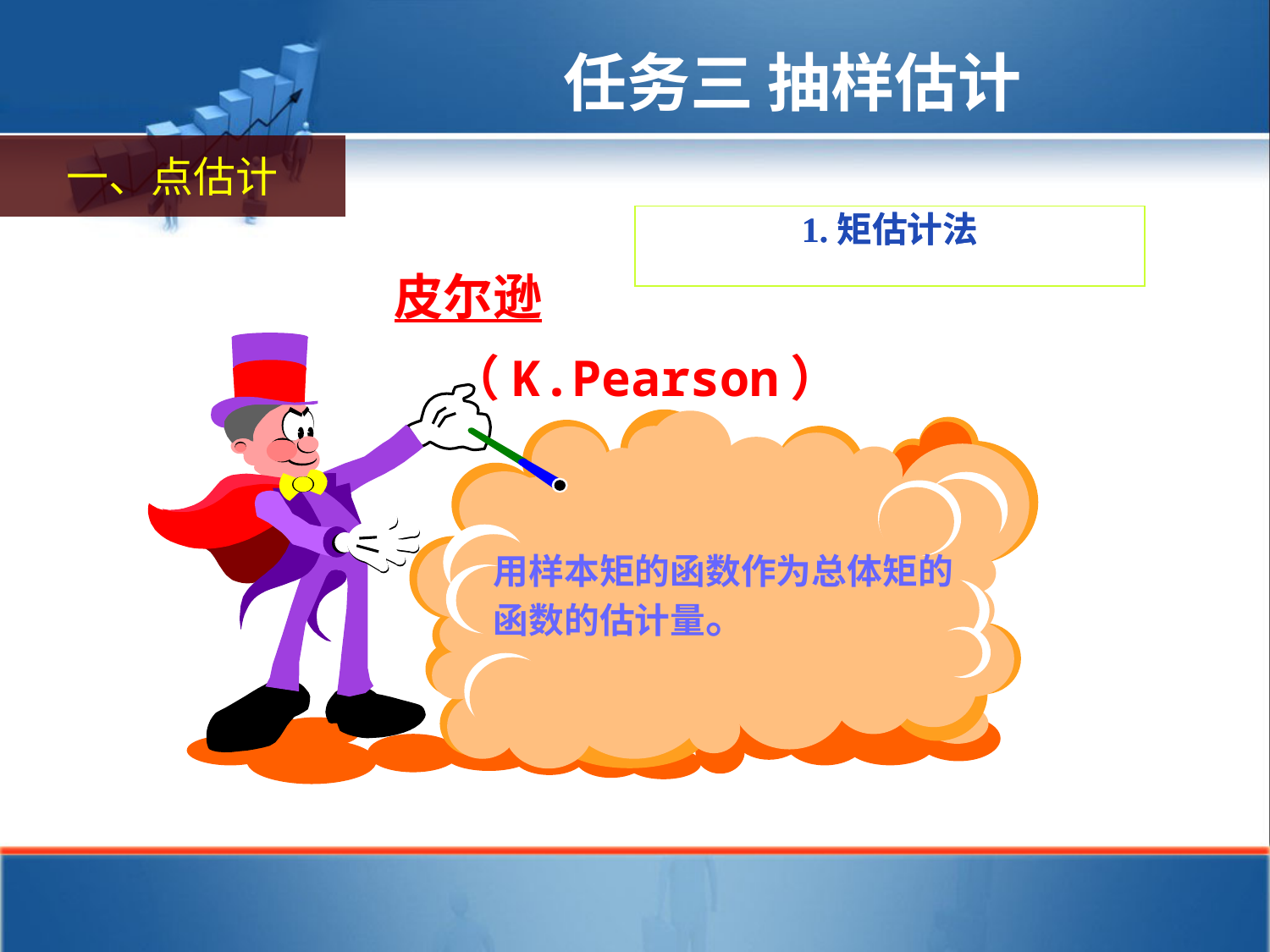

任务三 抽样估计
一、点估计
1.矩估计法
1.矩估计法
皮尔逊
    （K.Pearson）

用样本矩的函数作为总体矩的函数的估计量。